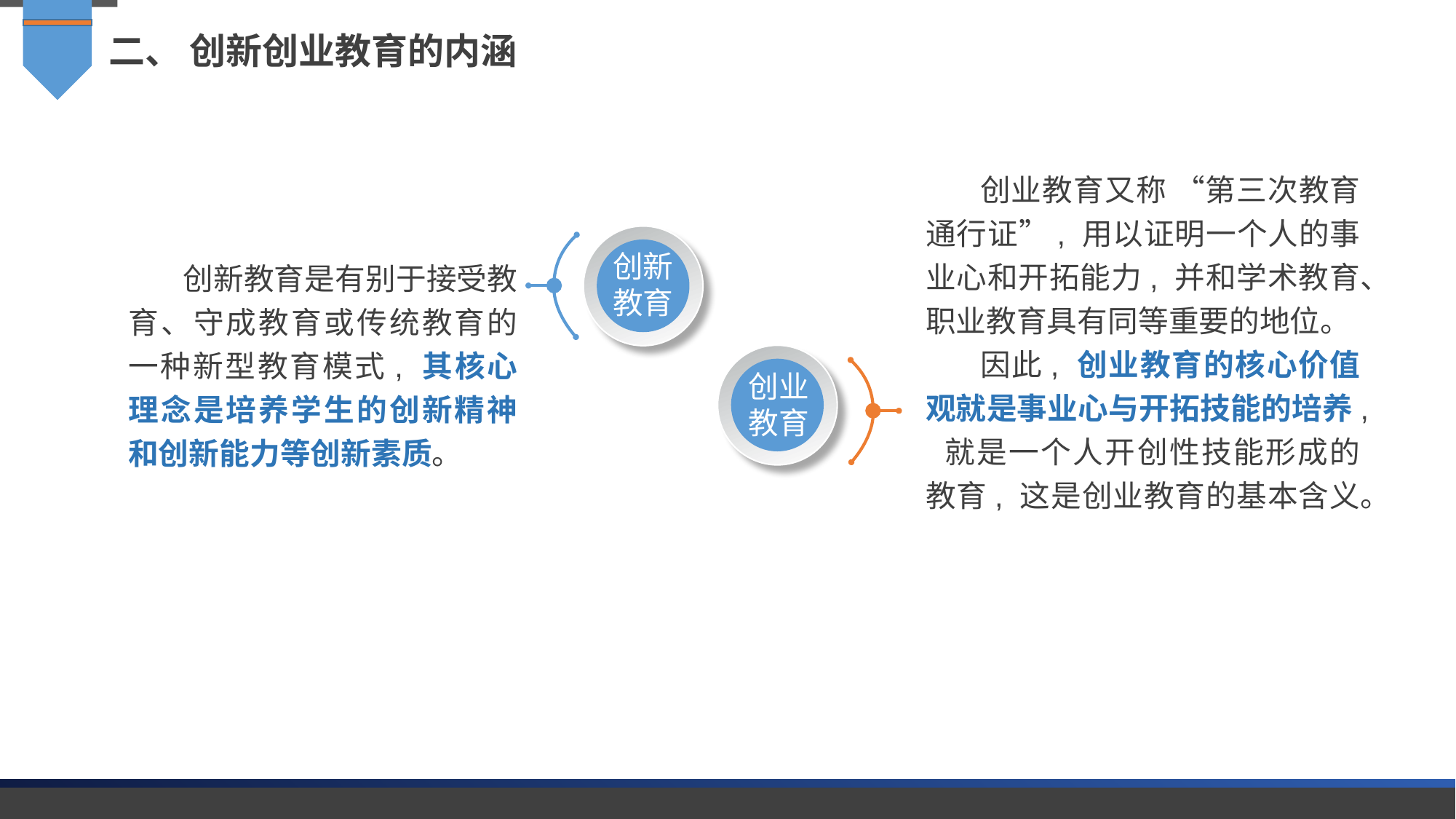

二、 创新创业教育的内涵
创业教育又称 “第三次教育通行证”, 用以证明一个人的事业心和开拓能力, 并和学术教育、职业教育具有同等重要的地位。
因此, 创业教育的核心价值观就是事业心与开拓技能的培养, 就是一个人开创性技能形成的教育, 这是创业教育的基本含义。

创新教育

创新教育是有别于接受教育、守成教育或传统教育的一种新型教育模式, 其核心理念是培养学生的创新精神和创新能力等创新素质。

创业教育